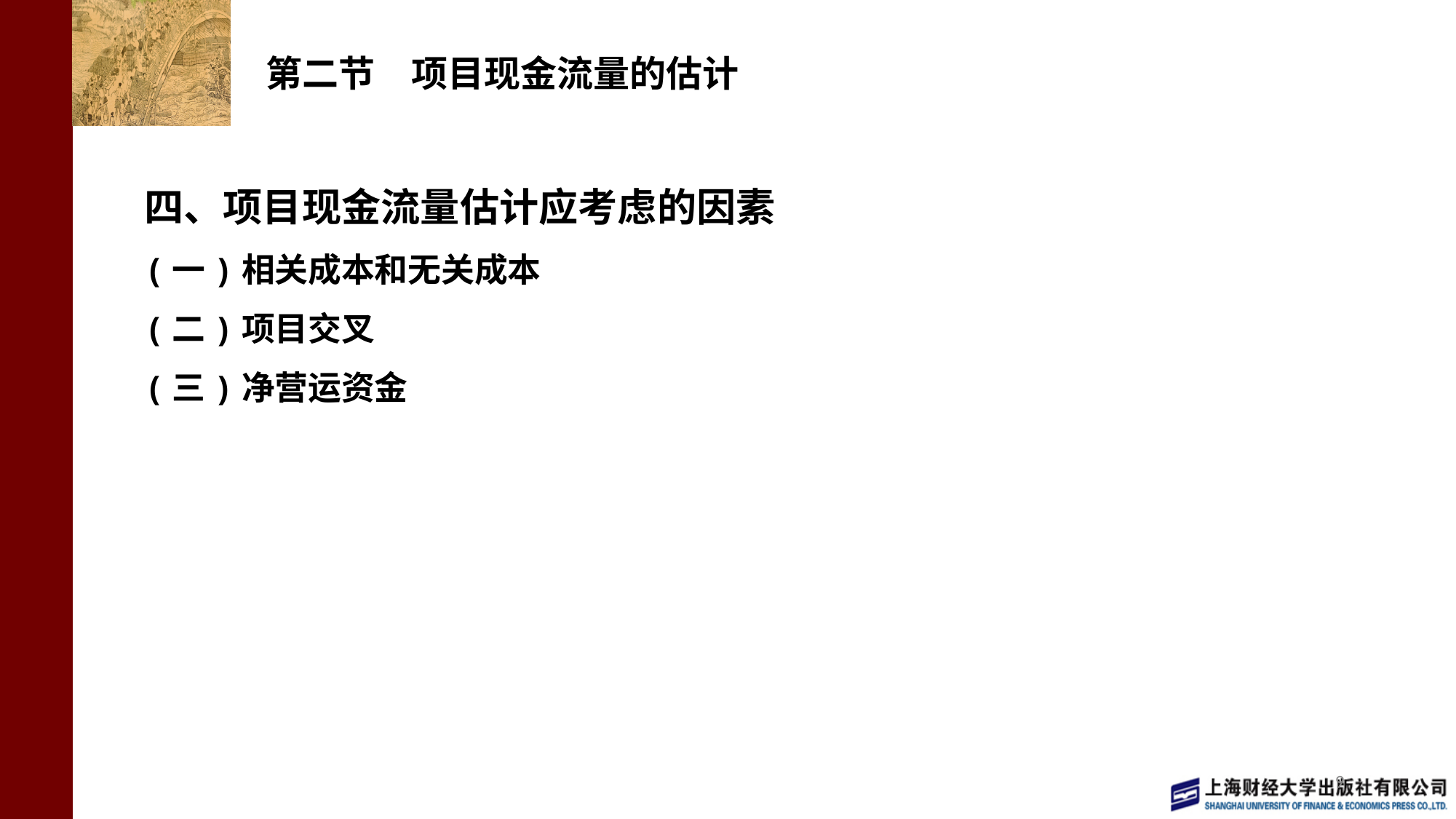

# 第二节　项目现金流量的估计
四、项目现金流量估计应考虑的因素
(一)相关成本和无关成本
(二)项目交叉
(三)净营运资金
9